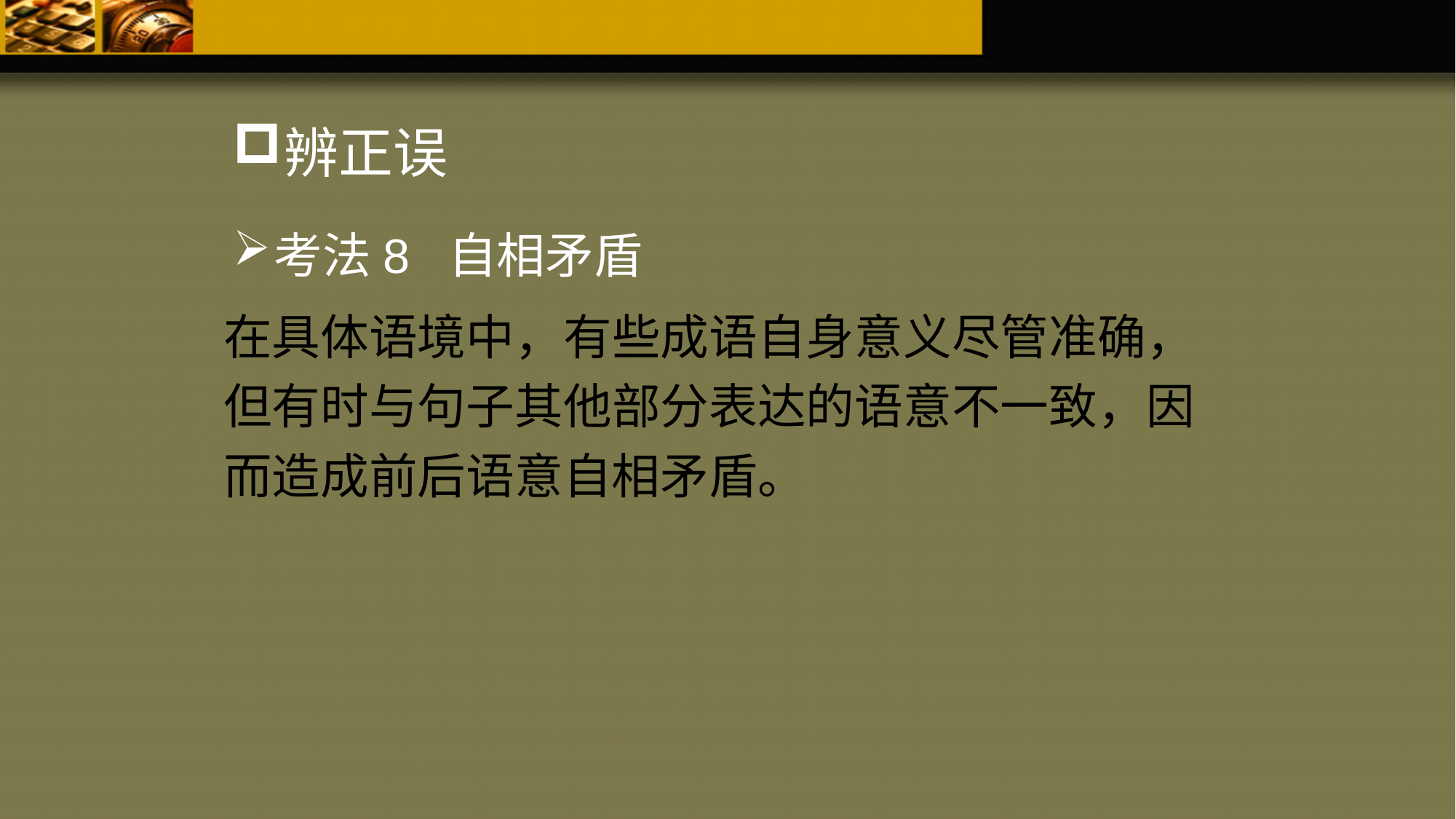

辨正误
考法8  自相矛盾
在具体语境中，有些成语自身意义尽管准确，但有时与句子其他部分表达的语意不一致，因而造成前后语意自相矛盾。